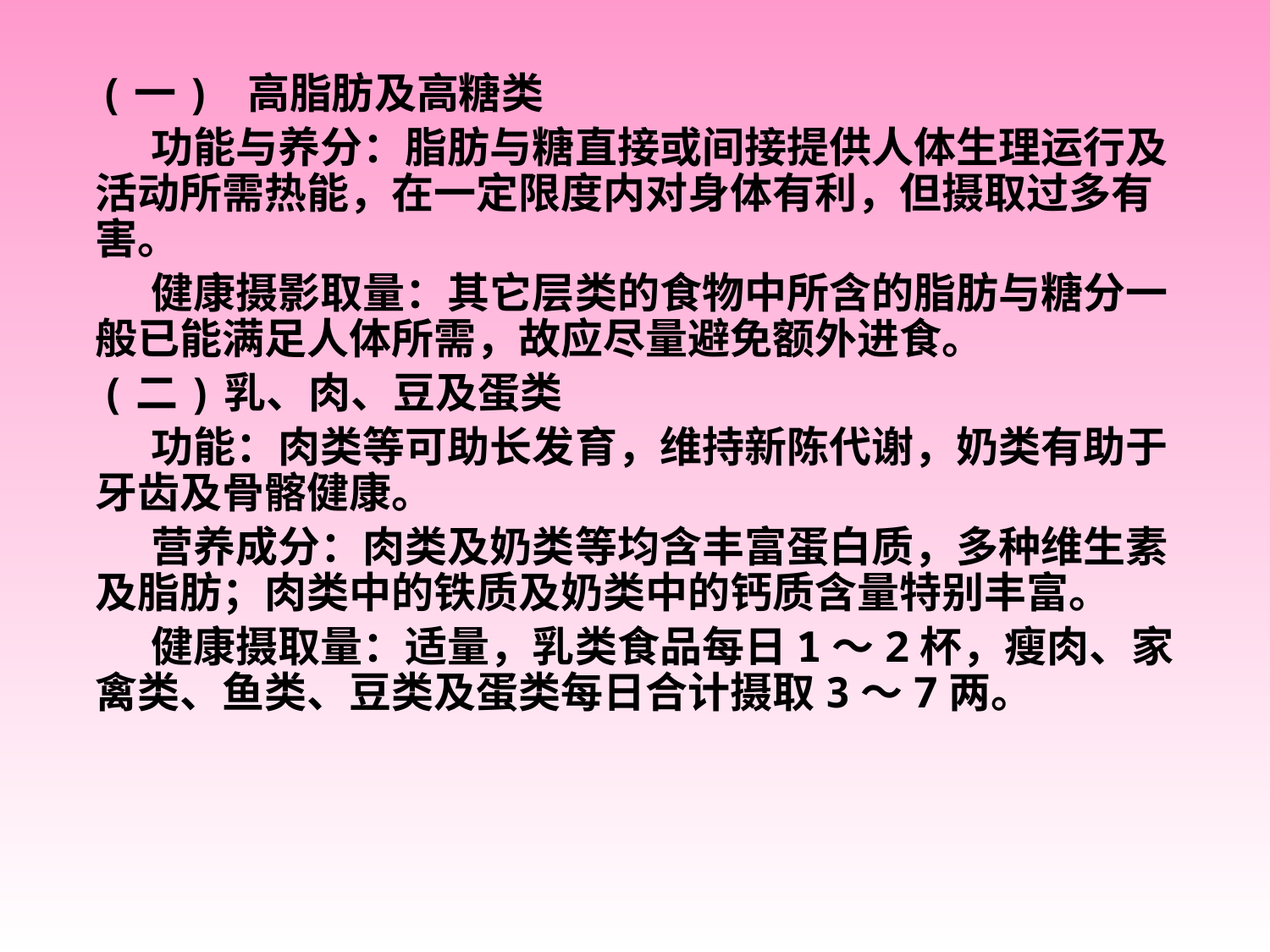

(一) 高脂肪及高糖类
　　  功能与养分：脂肪与糖直接或间接提供人体生理运行及活动所需热能，在一定限度内对身体有利，但摄取过多有害。
　　  健康摄影取量：其它层类的食物中所含的脂肪与糖分一般已能满足人体所需，故应尽量避免额外进食。
　(二)乳、肉、豆及蛋类
　　  功能：肉类等可助长发育，维持新陈代谢，奶类有助于牙齿及骨髂健康。
　　  营养成分：肉类及奶类等均含丰富蛋白质，多种维生素及脂肪；肉类中的铁质及奶类中的钙质含量特别丰富。
　　  健康摄取量：适量，乳类食品每日1～2杯，瘦肉、家禽类、鱼类、豆类及蛋类每日合计摄取3～7两。